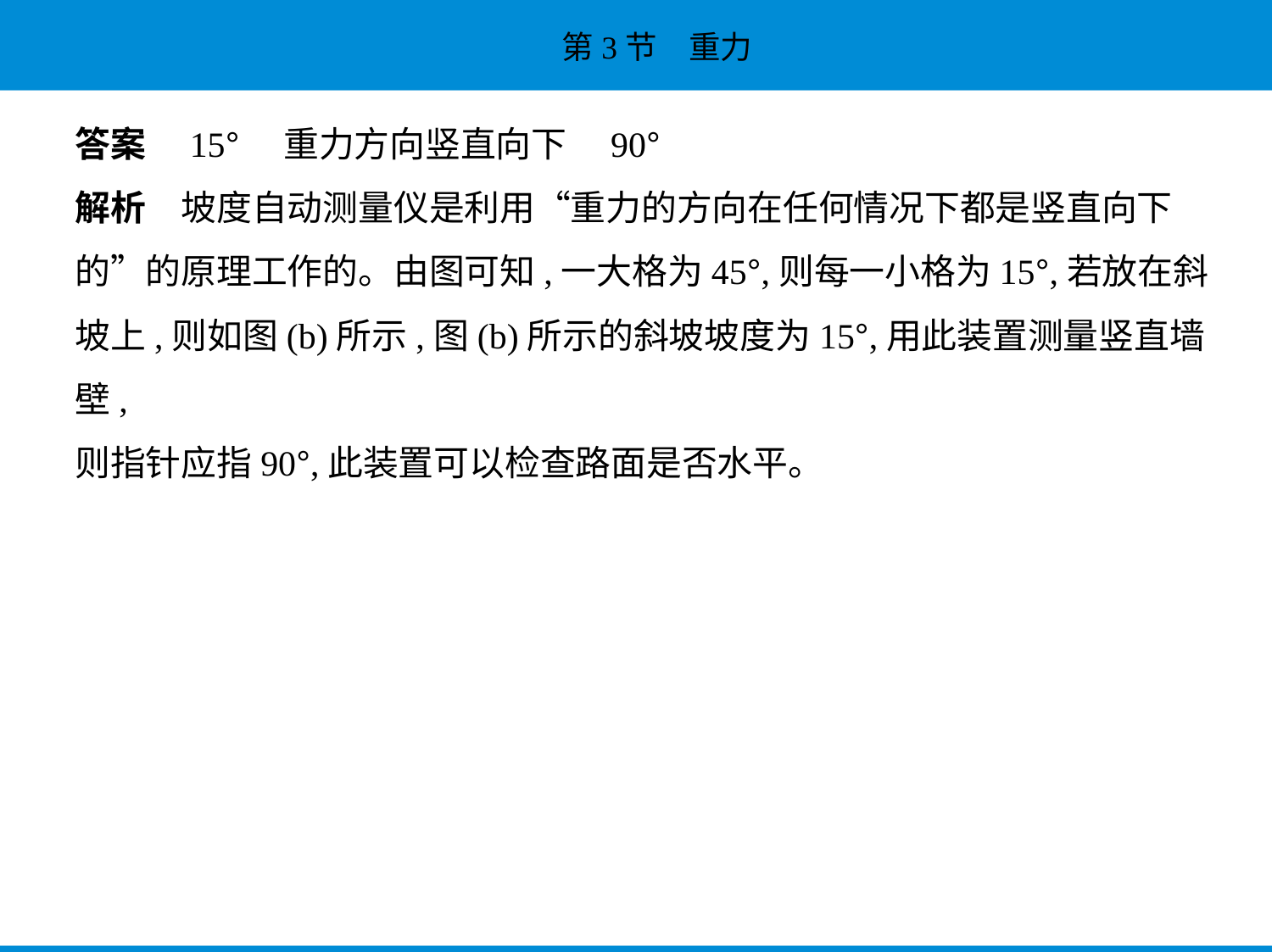

答案　15°　重力方向竖直向下　90°
解析　坡度自动测量仪是利用“重力的方向在任何情况下都是竖直向下
的”的原理工作的。由图可知,一大格为45°,则每一小格为15°,若放在斜
坡上,则如图(b)所示,图(b)所示的斜坡坡度为15°,用此装置测量竖直墙壁,
则指针应指90°,此装置可以检查路面是否水平。